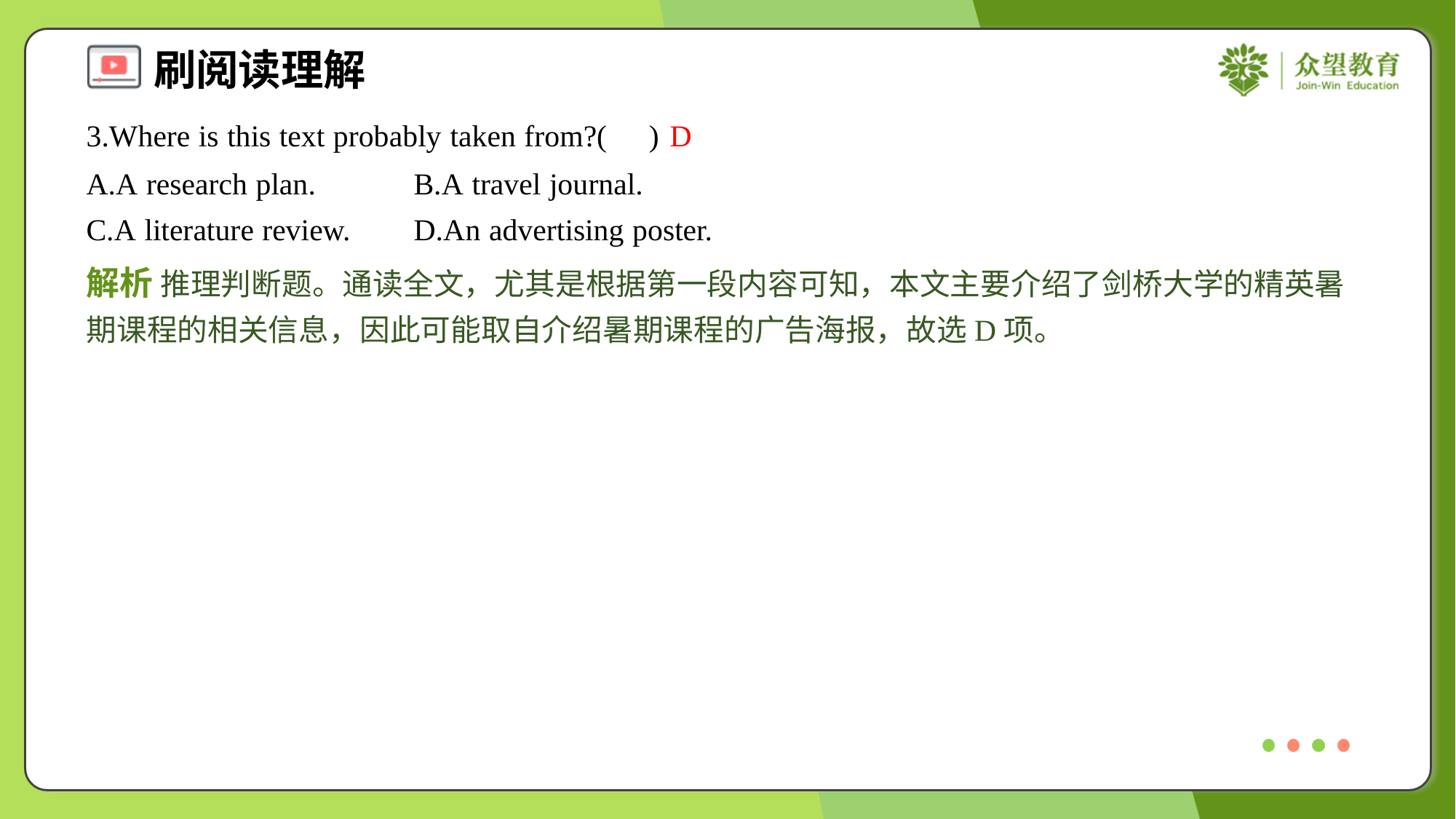

3.Where is this text probably taken from?(     )
D
A.A research plan.	B.A travel journal.
C.A literature review.	D.An advertising poster.
解析 推理判断题。通读全文，尤其是根据第一段内容可知，本文主要介绍了剑桥大学的精英暑期课程的相关信息，因此可能取自介绍暑期课程的广告海报，故选D项。